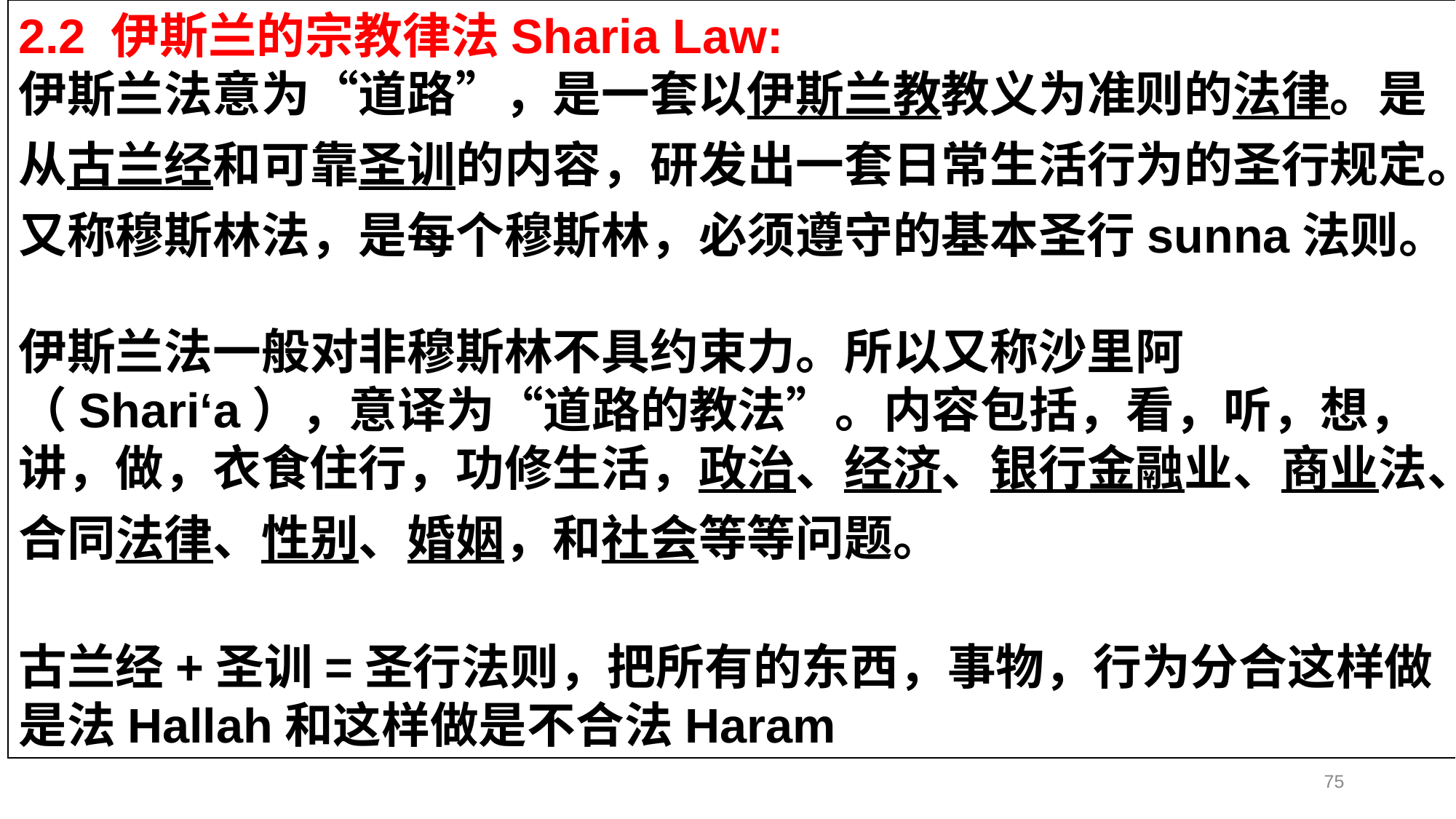

2.2 伊斯兰的宗教律法Sharia Law:
伊斯兰法意为“道路”，是一套以伊斯兰教教义为准则的法律。是从古兰经和可靠圣训的内容，研发出一套日常生活行为的圣行规定。又称穆斯林法，是每个穆斯林，必须遵守的基本圣行sunna法则。

伊斯兰法一般对非穆斯林不具约束力。所以又称沙里阿（Shari‘a），意译为“道路的教法”。内容包括，看，听，想，讲，做，衣食住行，功修生活，政治、经济、银行金融业、商业法、合同法律、性别、婚姻，和社会等等问题。

古兰经+圣训=圣行法则，把所有的东西，事物，行为分合这样做是法Hallah和这样做是不合法Haram
75